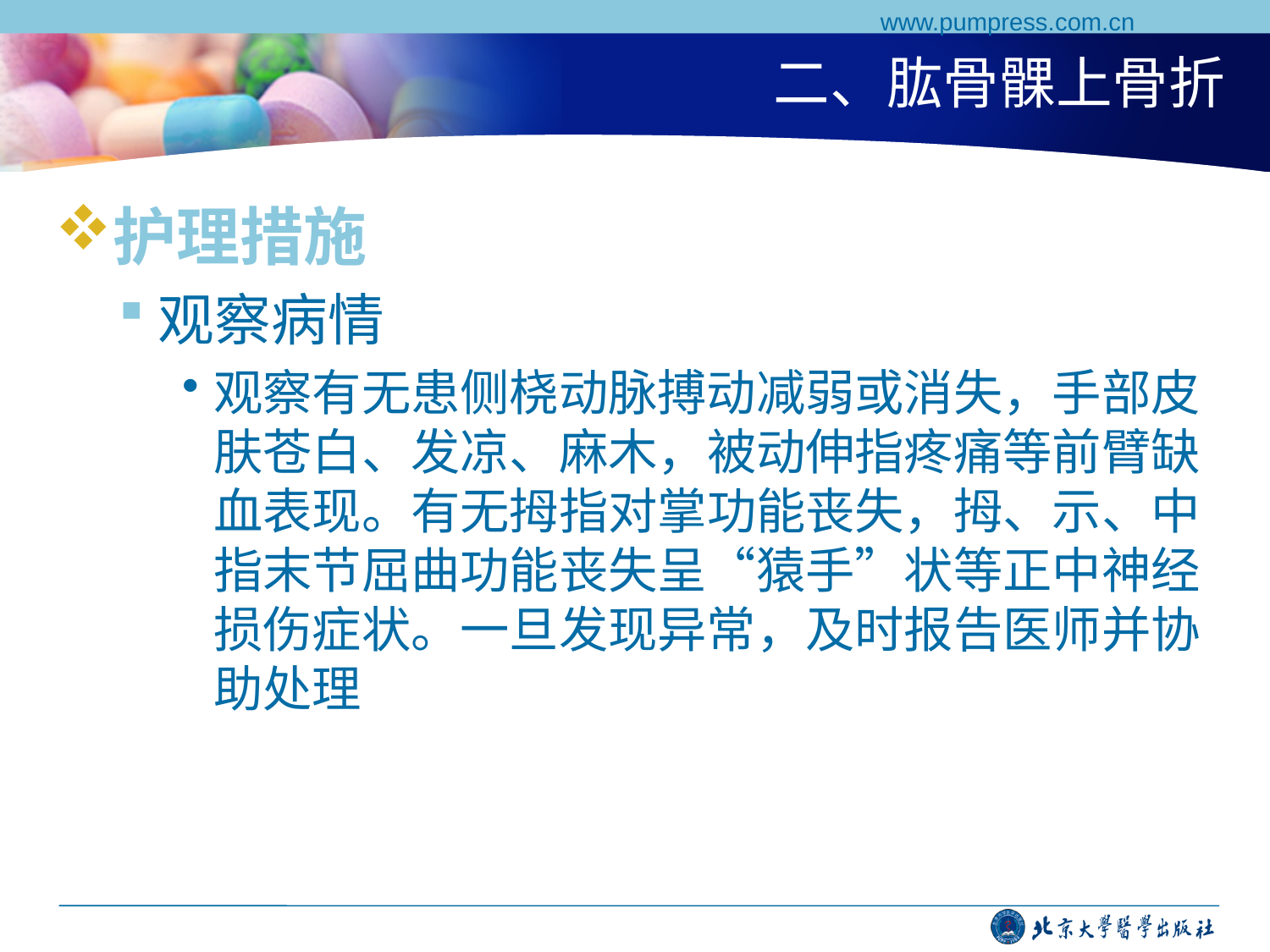

www.pumpress.com.cn
# 二、肱骨髁上骨折
护理措施
观察病情
观察有无患侧桡动脉搏动减弱或消失，手部皮肤苍白、发凉、麻木，被动伸指疼痛等前臂缺血表现。有无拇指对掌功能丧失，拇、示、中指末节屈曲功能丧失呈“猿手”状等正中神经损伤症状。一旦发现异常，及时报告医师并协助处理